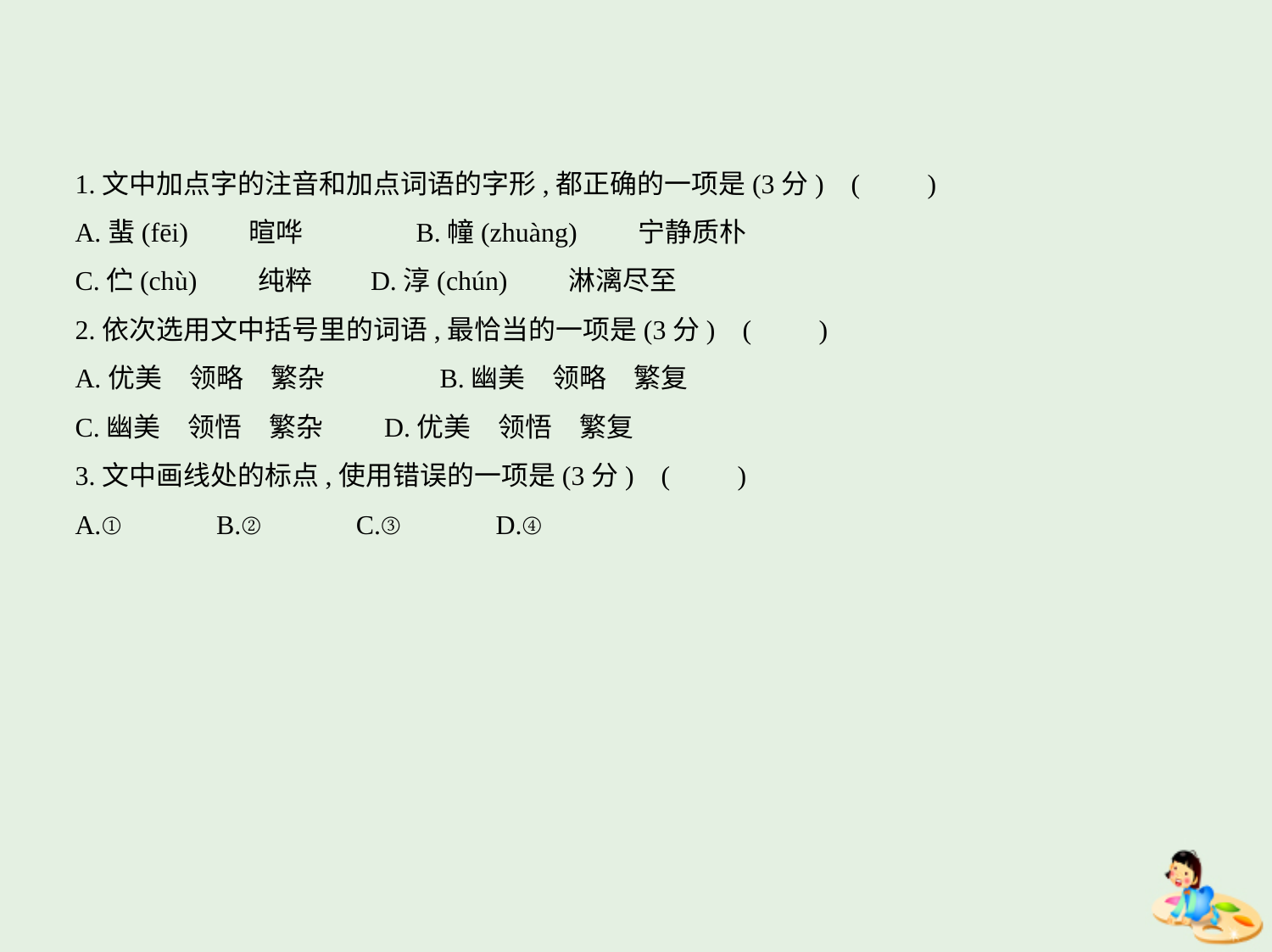

1.文中加点字的注音和加点词语的字形,都正确的一项是(3分) (　　)
A.蜚(fēi)　　暄哗　　　    B.幢(zhuàng)　　宁静质朴
C.伫(chù)　　纯粹　    D.淳(chún)　　淋漓尽至
2.依次选用文中括号里的词语,最恰当的一项是(3分) (　　)
A.优美　领略　繁杂　　　　B.幽美　领略　繁复
C.幽美　领悟　繁杂　　D.优美　领悟　繁复
3.文中画线处的标点,使用错误的一项是(3分) (　　)
A.①　　　B.②　　　C.③　　　D.④